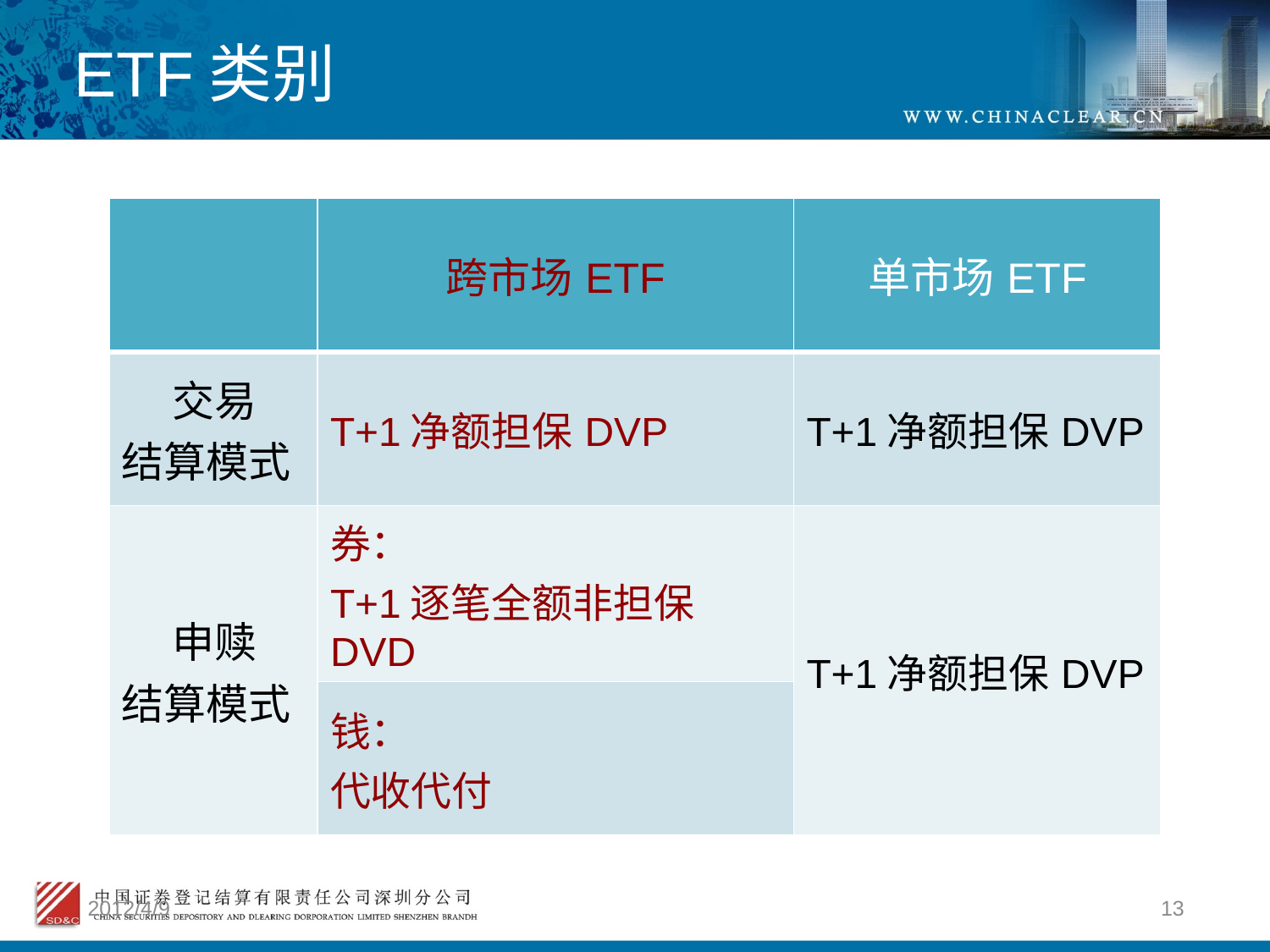

# ETF类别
|  | 跨市场ETF | 单市场ETF |
| --- | --- | --- |
| 交易 结算模式 | T+1净额担保DVP | T+1净额担保DVP |
| 申赎 结算模式 | 券： T+1逐笔全额非担保DVD | T+1净额担保DVP |
|  | 钱： 代收代付 |  |
2012/4/9
13